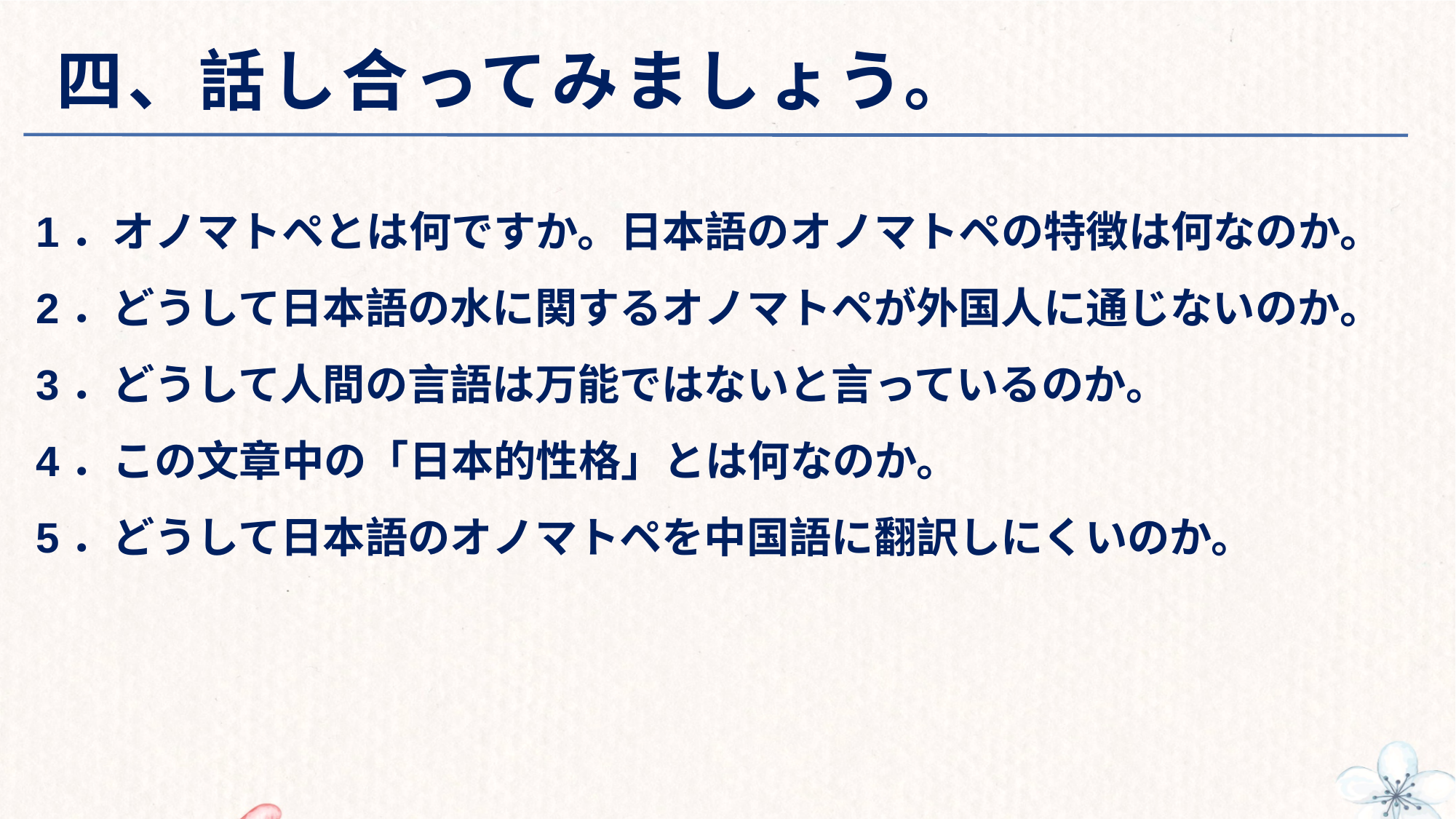

# 四、話し合ってみましょう。
1．オノマトペとは何ですか。日本語のオノマトペの特徴は何なのか。
2．どうして日本語の水に関するオノマトペが外国人に通じないのか。
3．どうして人間の言語は万能ではないと言っているのか。
4．この文章中の「日本的性格」とは何なのか。
5．どうして日本語のオノマトペを中国語に翻訳しにくいのか。